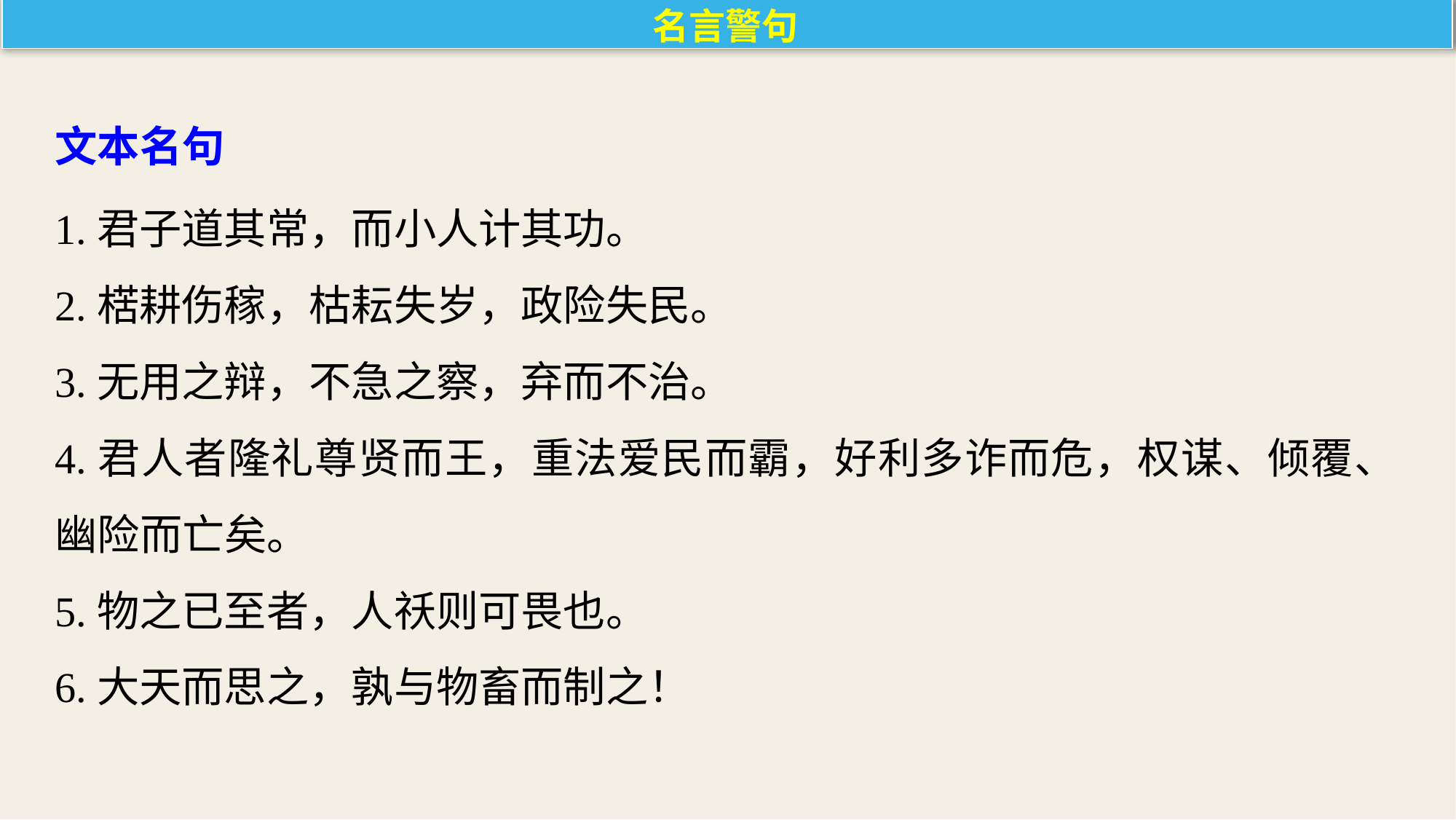

名言警句
文本名句
1.君子道其常，而小人计其功。
2.楛耕伤稼，枯耘失岁，政险失民。
3.无用之辩，不急之察，弃而不治。
4.君人者隆礼尊贤而王，重法爱民而霸，好利多诈而危，权谋、倾覆、幽险而亡矣。
5.物之已至者，人祅则可畏也。
6.大天而思之，孰与物畜而制之！